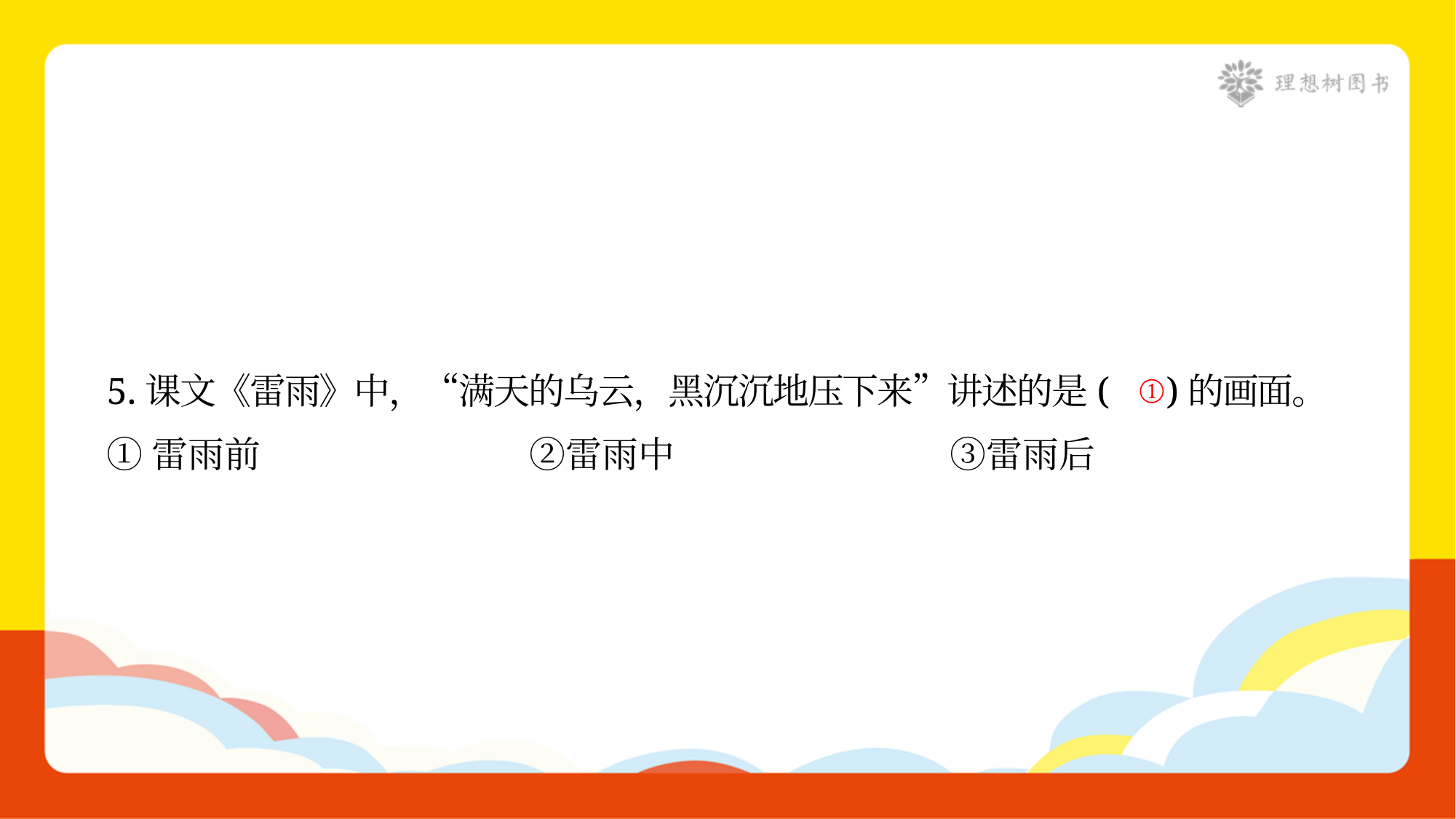

①
5.课文《雷雨》中，“满天的乌云，黑沉沉地压下来”讲述的是(      )的画面。
①雷雨前	②雷雨中	③雷雨后